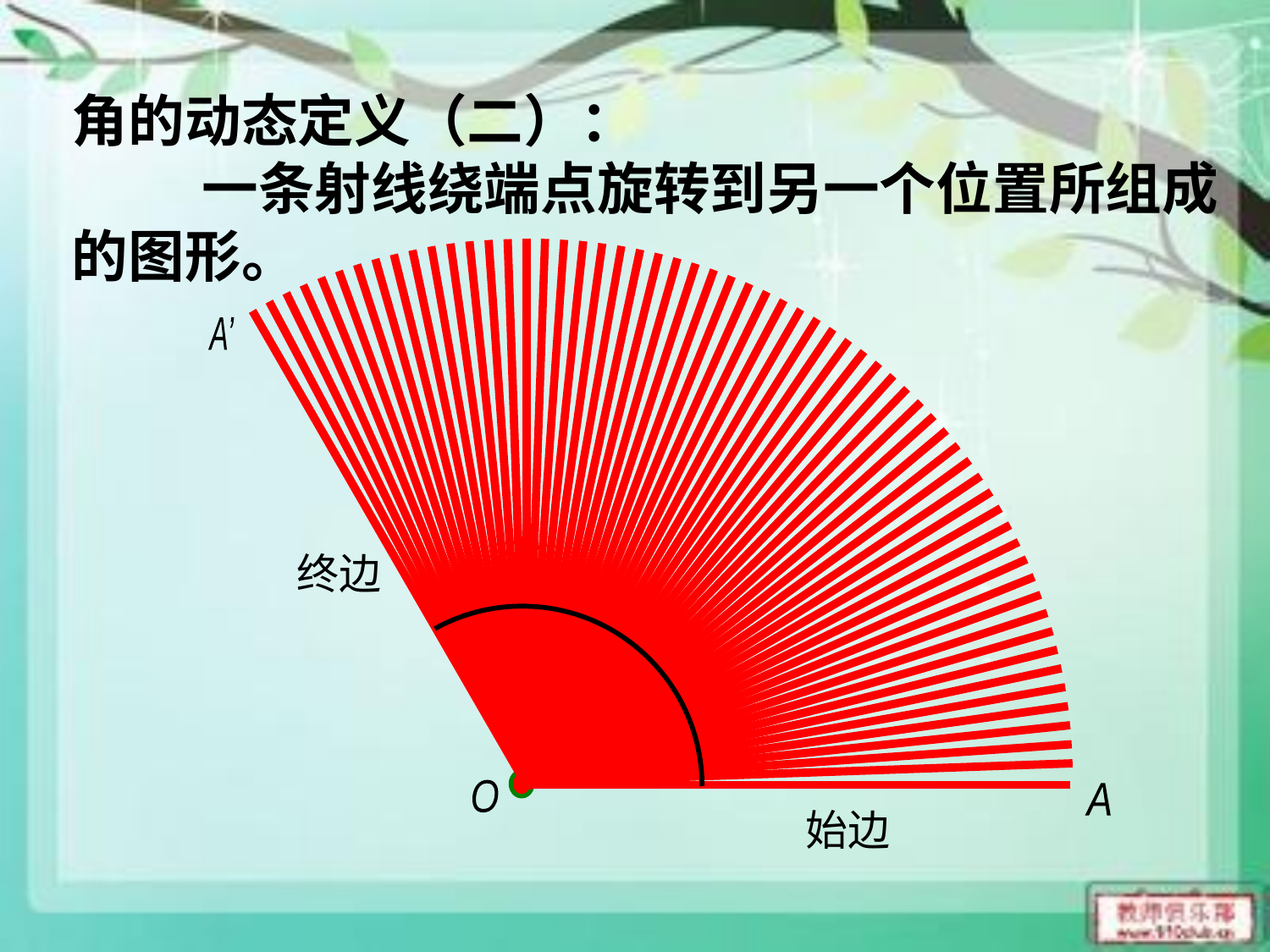

角的动态定义（二）：
         一条射线绕端点旋转到另一个位置所组成的图形。
A’
O
A

终边

始边